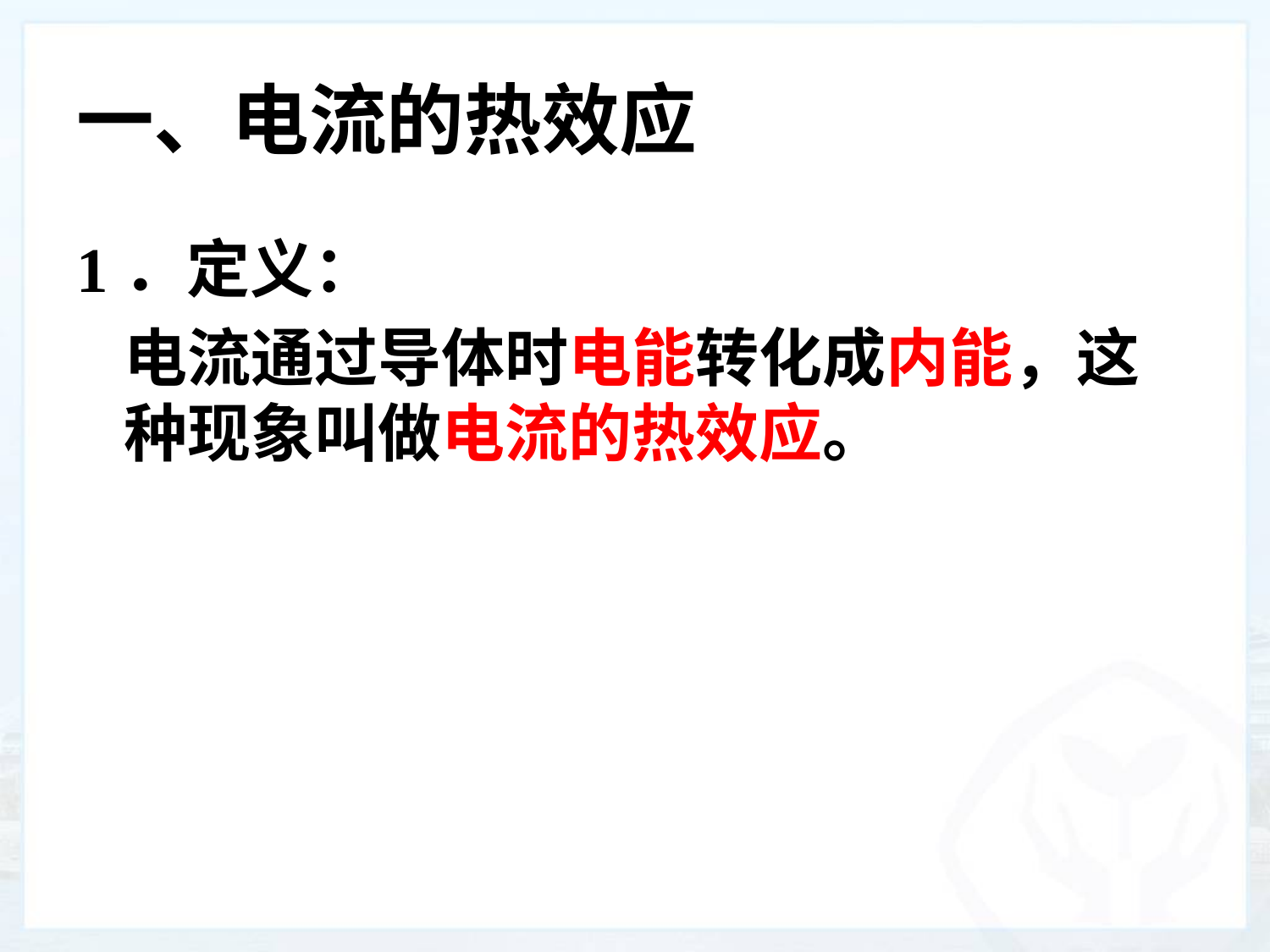

# 一、电流的热效应
1．定义：
电流通过导体时电能转化成内能，这种现象叫做电流的热效应。